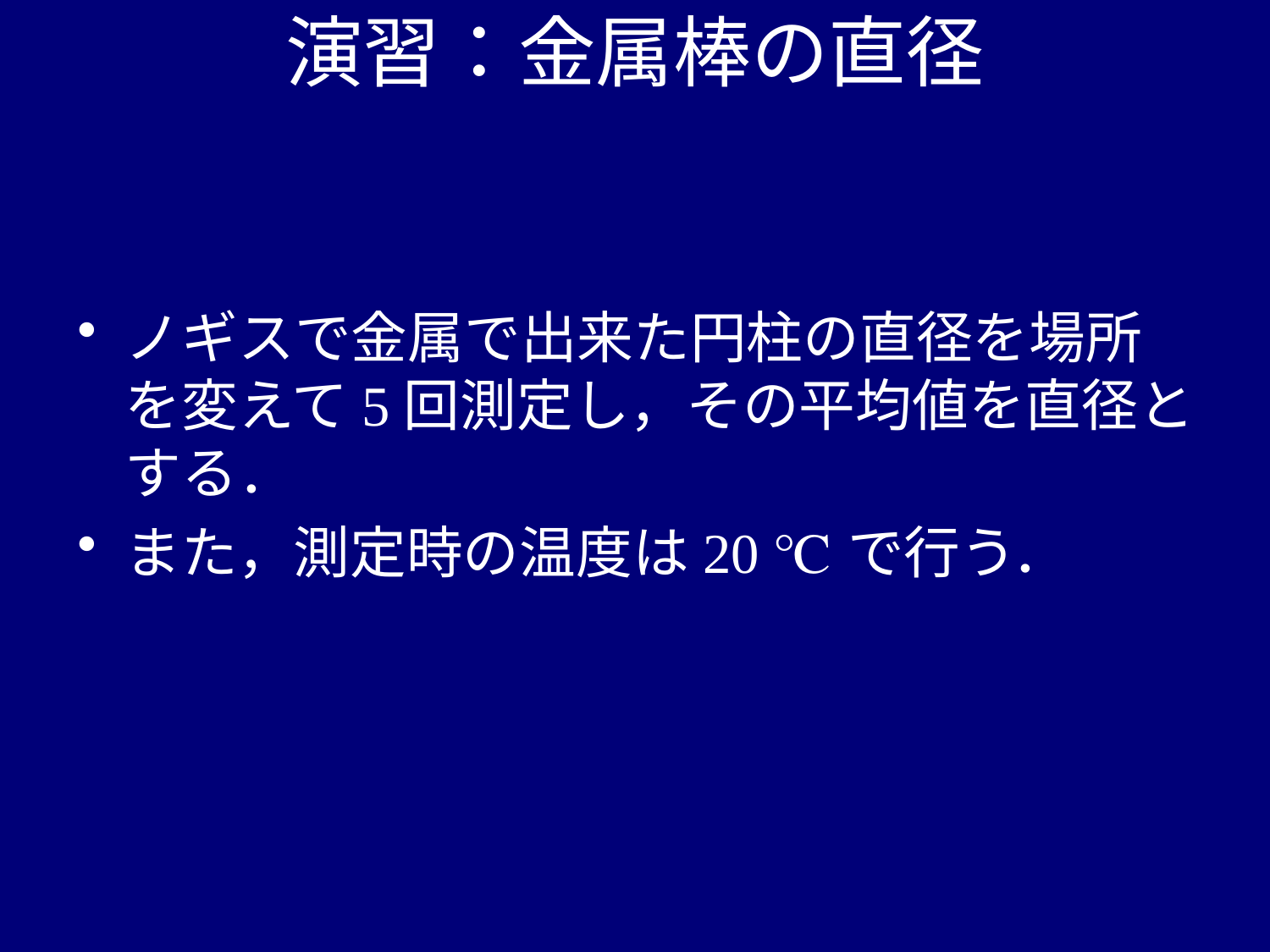

# 演習：金属棒の直径
ノギスで金属で出来た円柱の直径を場所を変えて5回測定し，その平均値を直径とする．
また，測定時の温度は20 ℃で行う．